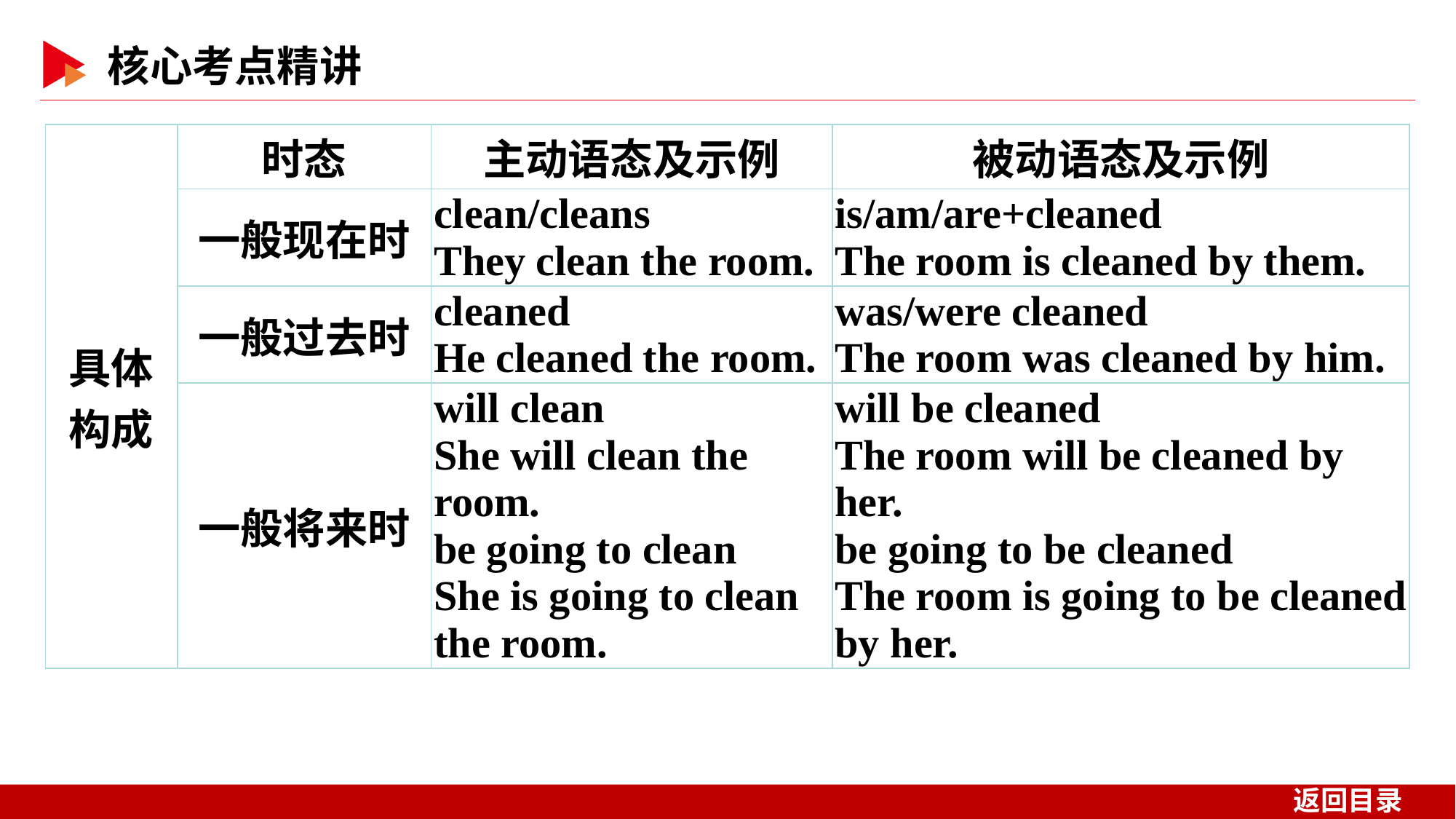

| 具体 构成 | 时态 | 主动语态及示例 | 被动语态及示例 |
| --- | --- | --- | --- |
|  | 一般现在时 | clean/cleans They clean the room. | is/am/are+cleaned The room is cleaned by them. |
|  | 一般过去时 | cleaned He cleaned the room. | was/were cleaned The room was cleaned by him. |
|  | 一般将来时 | will clean She will clean the room. be going to clean She is going to clean the room. | will be cleaned The room will be cleaned by her. be going to be cleaned The room is going to be cleaned by her. |